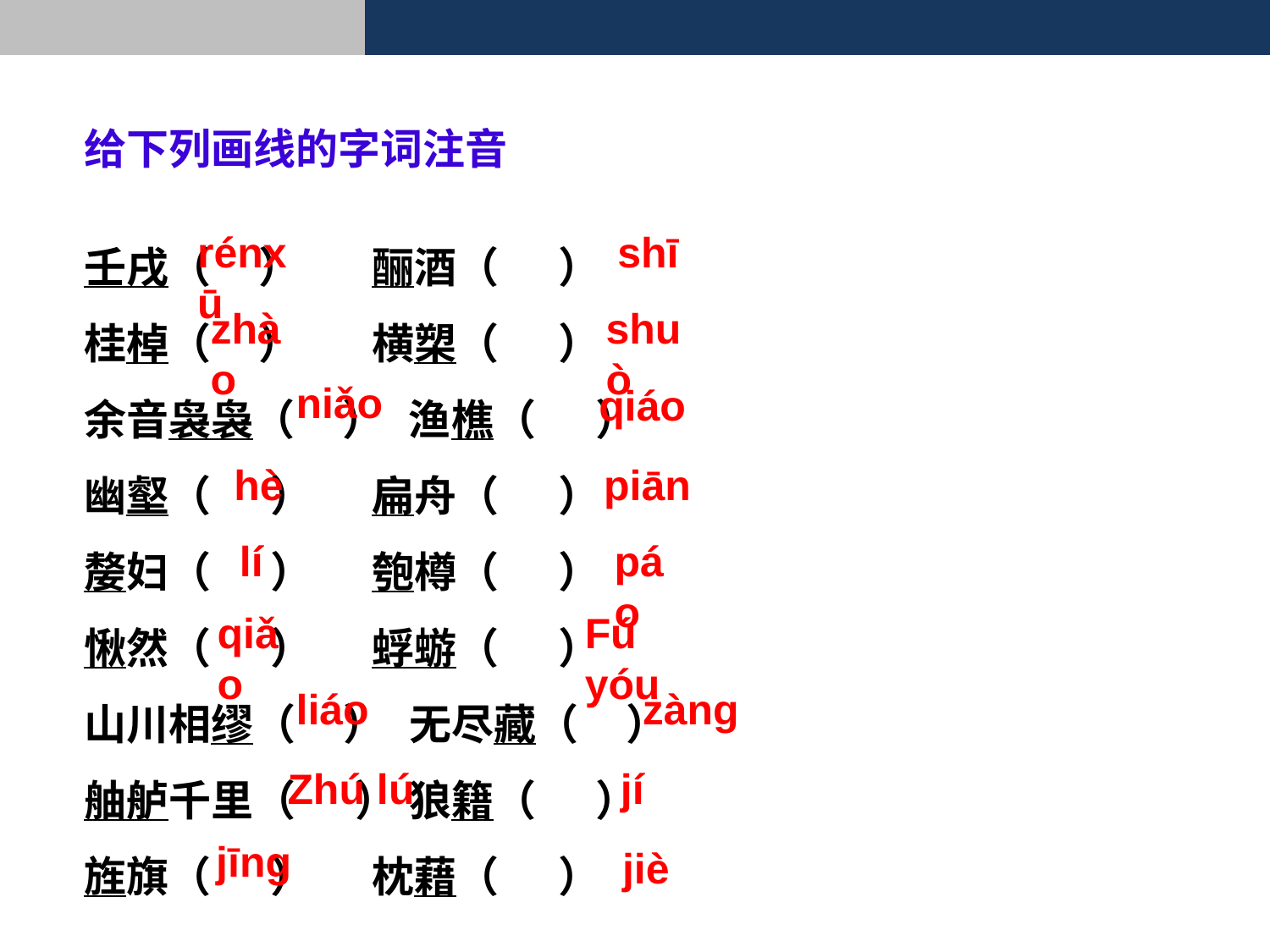

给下列画线的字词注音
壬戌（    ）      酾酒（     ）
桂棹（    ）      横槊（     ）
余音袅袅（    ）  渔樵（     ）
幽壑（     ）     扁舟（     ）
嫠妇（     ）     匏樽（     ）
愀然（     ）     蜉蝣（     ）
山川相缪（    ）  无尽藏（    ）
舳舻千里（     ） 狼籍（     ）
旌旗（     ）     枕藉（     ）
rénxū
shī

shuò
zhào
niǎo
qiáo
piān
hè

páo
lí
qiǎo
Fú yóu
liáo
zàng
Zhú lú
jí
jīng
jiè